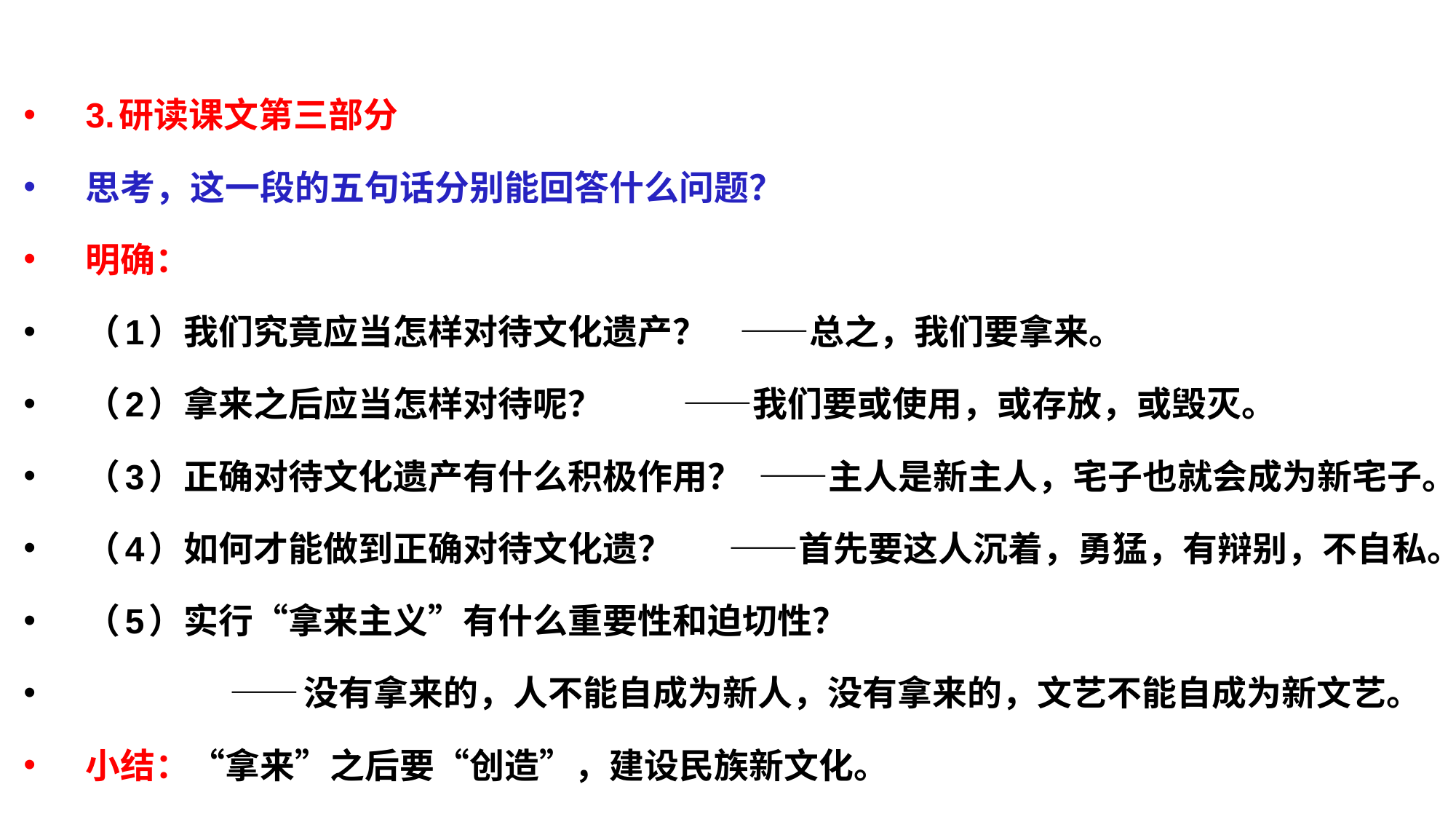

3.研读课文第三部分
思考，这一段的五句话分别能回答什么问题？
明确：
（1）我们究竟应当怎样对待文化遗产？    ——总之，我们要拿来。
（2）拿来之后应当怎样对待呢？          ——我们要或使用，或存放，或毁灭。
（3）正确对待文化遗产有什么积极作用？  ——主人是新主人，宅子也就会成为新宅子。
（4）如何才能做到正确对待文化遗？       ——首先要这人沉着，勇猛，有辩别，不自私。
（5）实行“拿来主义”有什么重要性和迫切性？
                  ——没有拿来的，人不能自成为新人，没有拿来的，文艺不能自成为新文艺。
小结：“拿来”之后要“创造”，建设民族新文化。